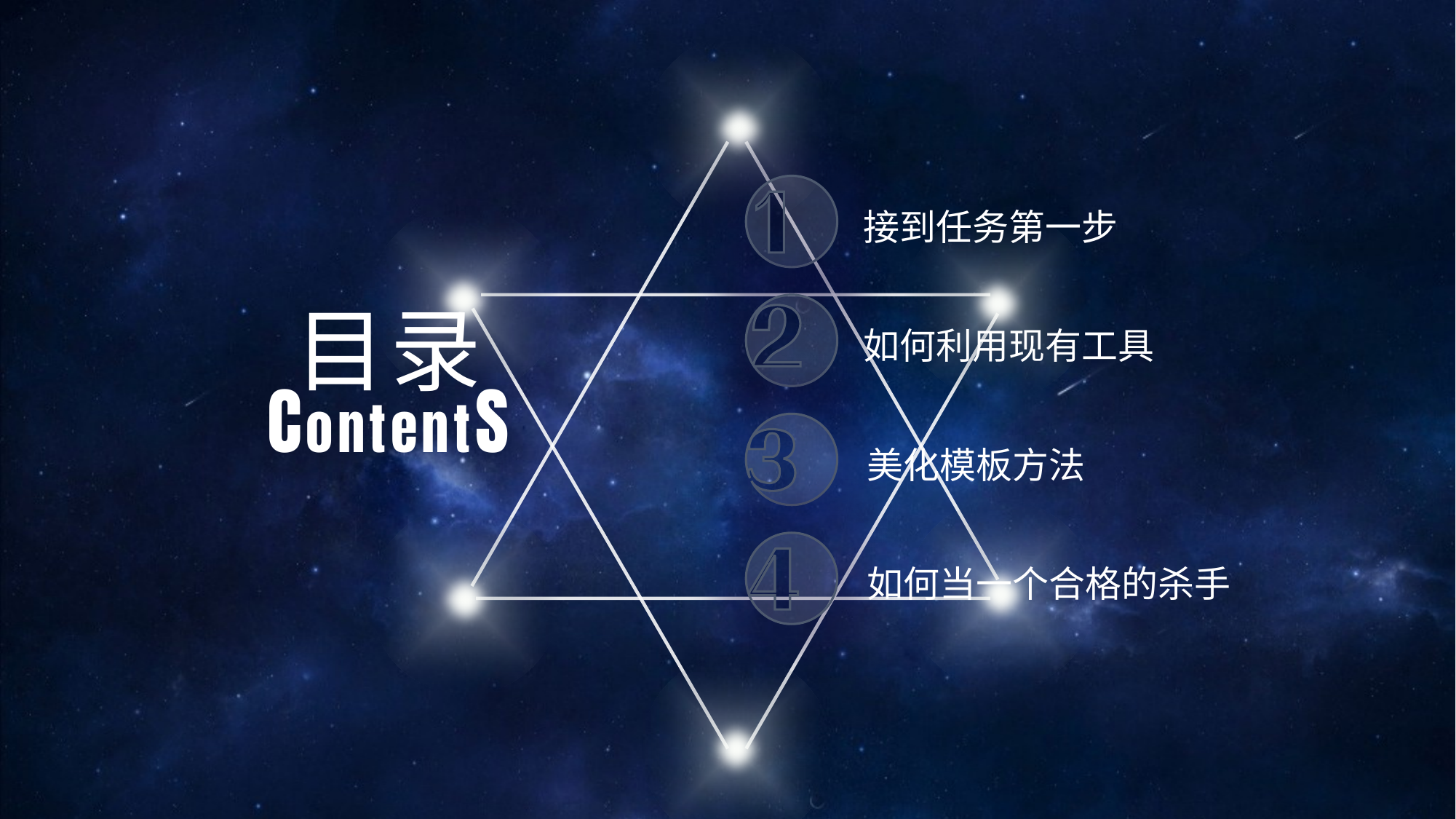

接到任务第一步

如何利用现有工具
目录
ContentS

美化模板方法

如何当一个合格的杀手